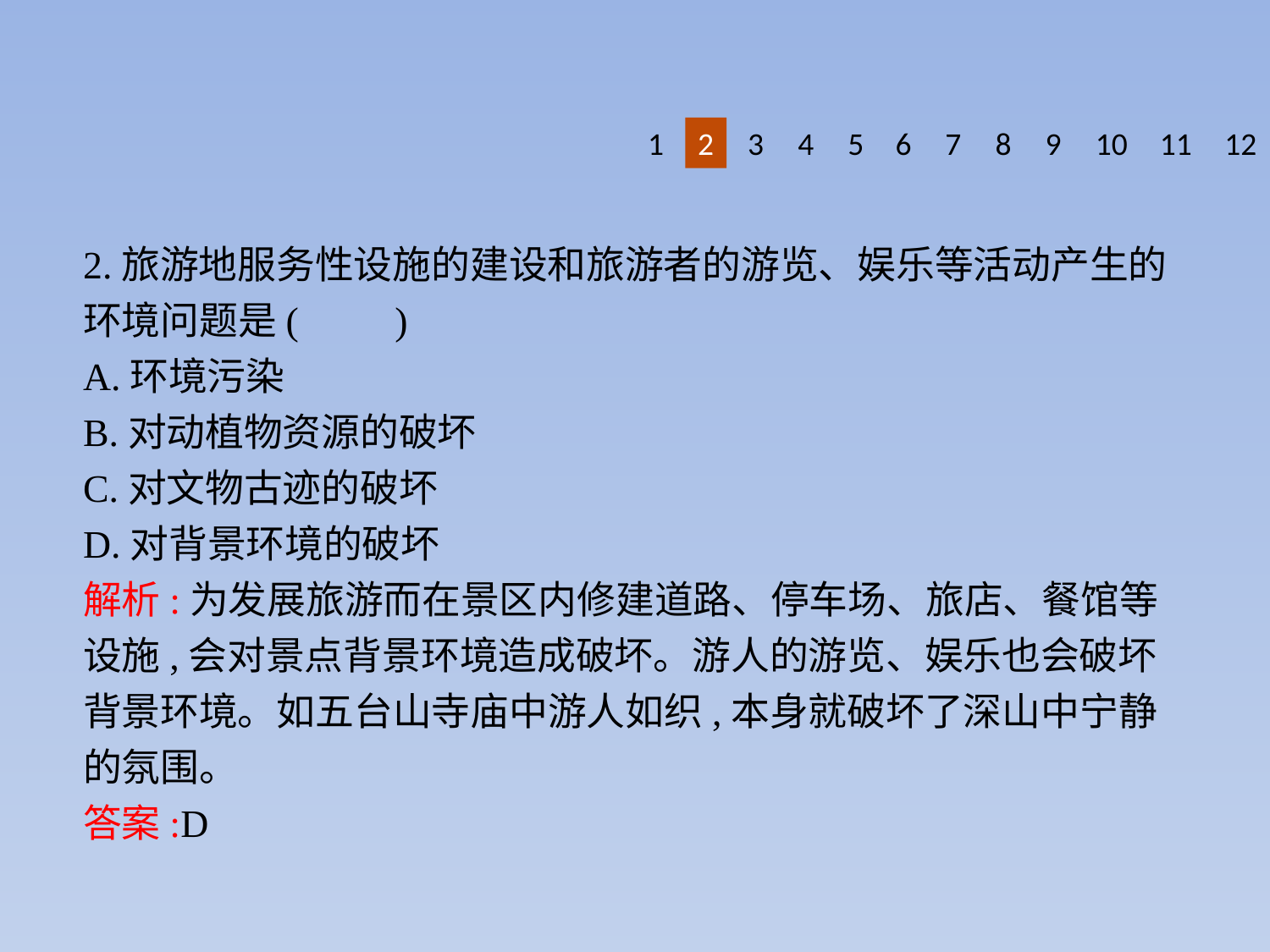

1
2
3
4
5
6
7
8
9
10
11
12
2.旅游地服务性设施的建设和旅游者的游览、娱乐等活动产生的环境问题是(　　)
A.环境污染
B.对动植物资源的破坏
C.对文物古迹的破坏
D.对背景环境的破坏
解析:为发展旅游而在景区内修建道路、停车场、旅店、餐馆等设施,会对景点背景环境造成破坏。游人的游览、娱乐也会破坏背景环境。如五台山寺庙中游人如织,本身就破坏了深山中宁静的氛围。
答案:D